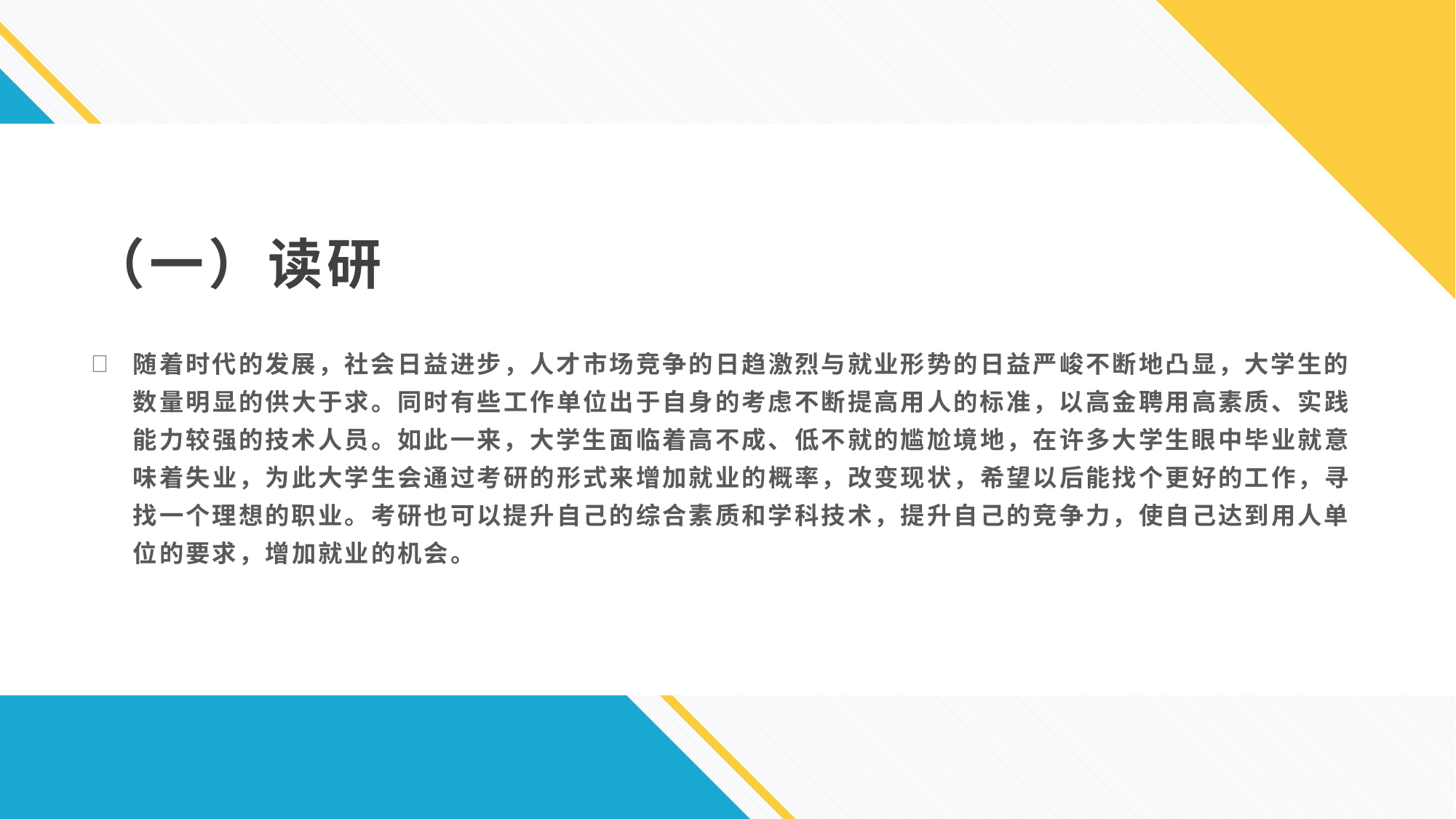

（一）读研
随着时代的发展，社会日益进步，人才市场竞争的日趋激烈与就业形势的日益严峻不断地凸显，大学生的数量明显的供大于求。同时有些工作单位出于自身的考虑不断提高用人的标准，以高金聘用高素质、实践能力较强的技术人员。如此一来，大学生面临着高不成、低不就的尴尬境地，在许多大学生眼中毕业就意味着失业，为此大学生会通过考研的形式来增加就业的概率，改变现状，希望以后能找个更好的工作，寻找一个理想的职业。考研也可以提升自己的综合素质和学科技术，提升自己的竞争力，使自己达到用人单位的要求，增加就业的机会。